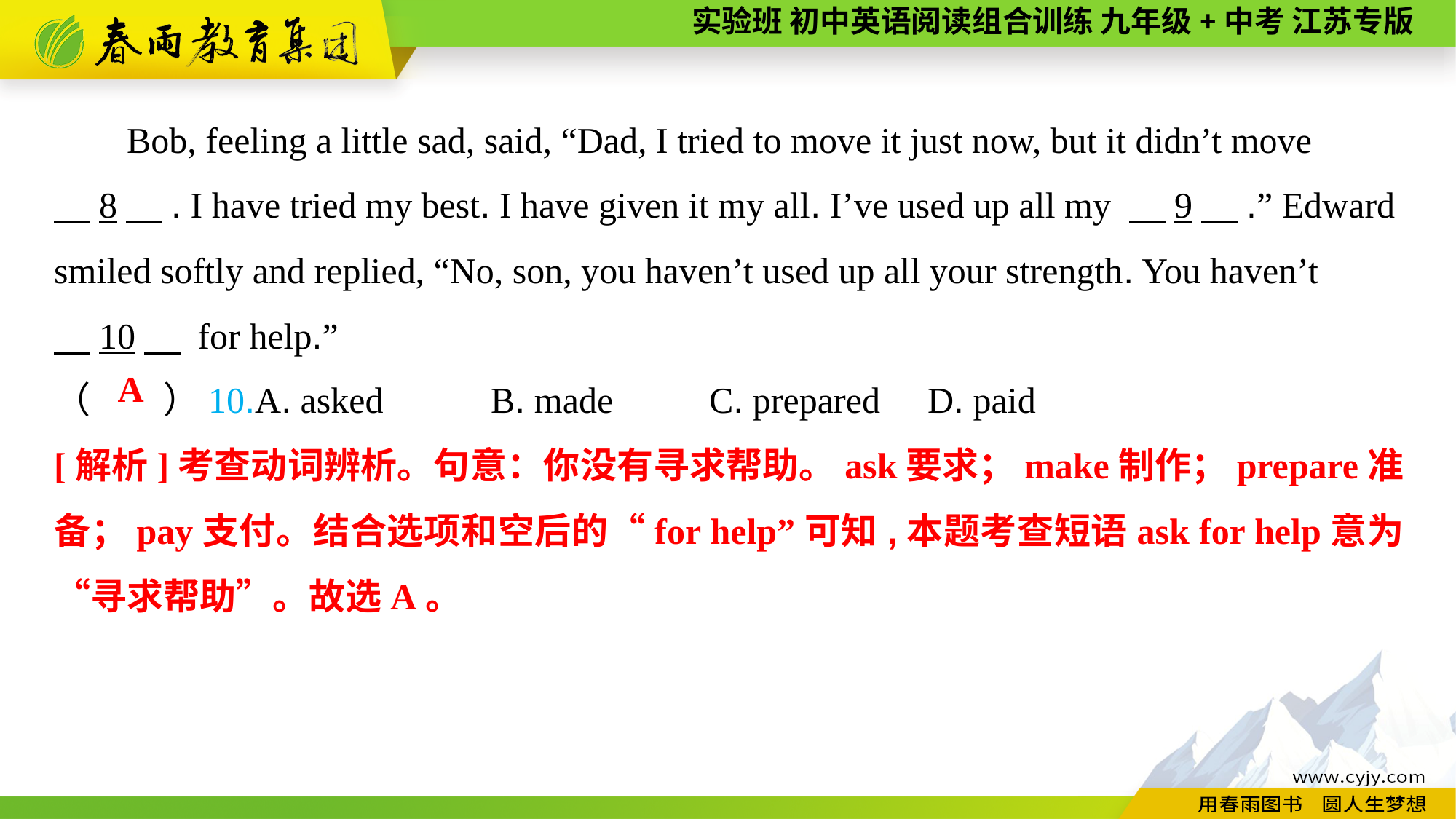

Bob, feeling a little sad, said, “Dad, I tried to move it just now, but it didn’t move
　8　. I have tried my best. I have given it my all. I’ve used up all my 　9　.” Edward smiled softly and replied, “No, son, you haven’t used up all your strength. You haven’t
　10　 for help.”
（　　）10.A. asked	B. made	C. prepared	D. paid
A
[解析]考查动词辨析。句意：你没有寻求帮助。ask要求；make制作；prepare准备；pay支付。结合选项和空后的“for help”可知,本题考查短语ask for help意为“寻求帮助”。故选A。